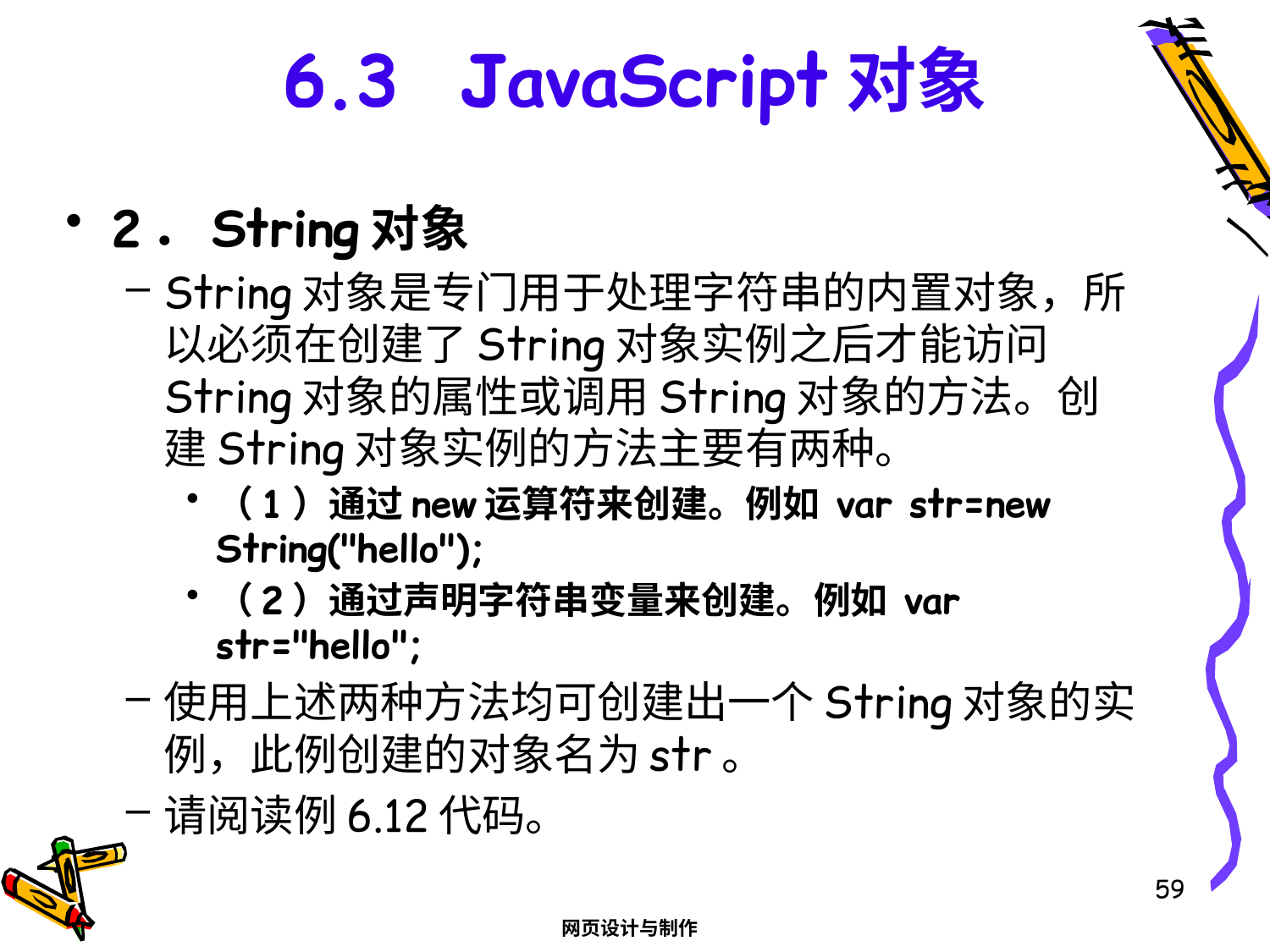

# 6.3  JavaScript对象
2．String对象
String对象是专门用于处理字符串的内置对象，所以必须在创建了String对象实例之后才能访问String对象的属性或调用String对象的方法。创建String对象实例的方法主要有两种。
（1）通过new运算符来创建。例如 var str=new String("hello");
（2）通过声明字符串变量来创建。例如 var str="hello";
使用上述两种方法均可创建出一个String对象的实例，此例创建的对象名为str。
请阅读例6.12代码。
59
网页设计与制作